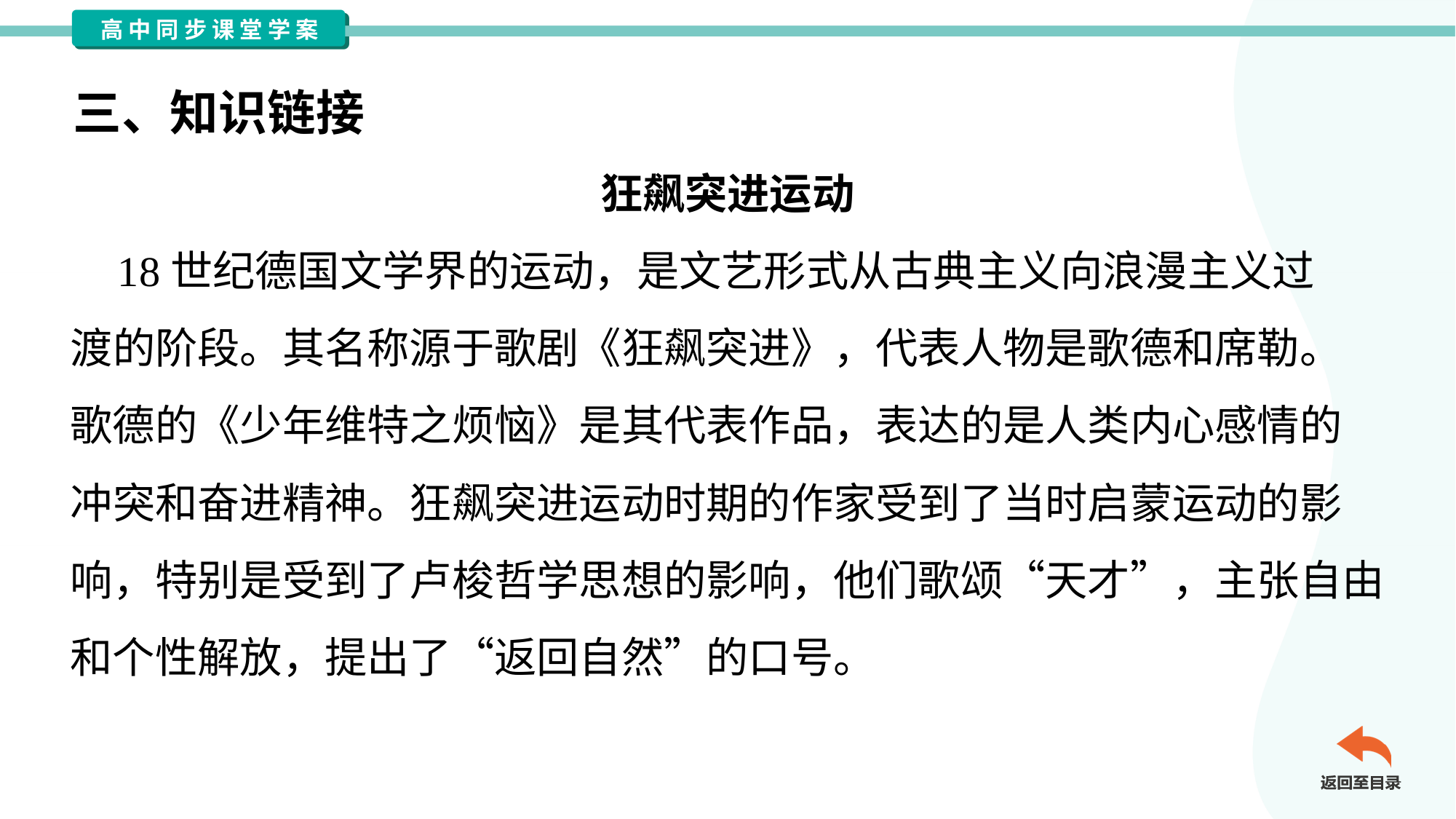

三、知识链接
狂飙突进运动
    18世纪德国文学界的运动，是文艺形式从古典主义向浪漫主义过
渡的阶段。其名称源于歌剧《狂飙突进》，代表人物是歌德和席勒。
歌德的《少年维特之烦恼》是其代表作品，表达的是人类内心感情的
冲突和奋进精神。狂飙突进运动时期的作家受到了当时启蒙运动的影
响，特别是受到了卢梭哲学思想的影响，他们歌颂“天才”，主张自由
和个性解放，提出了“返回自然”的口号。